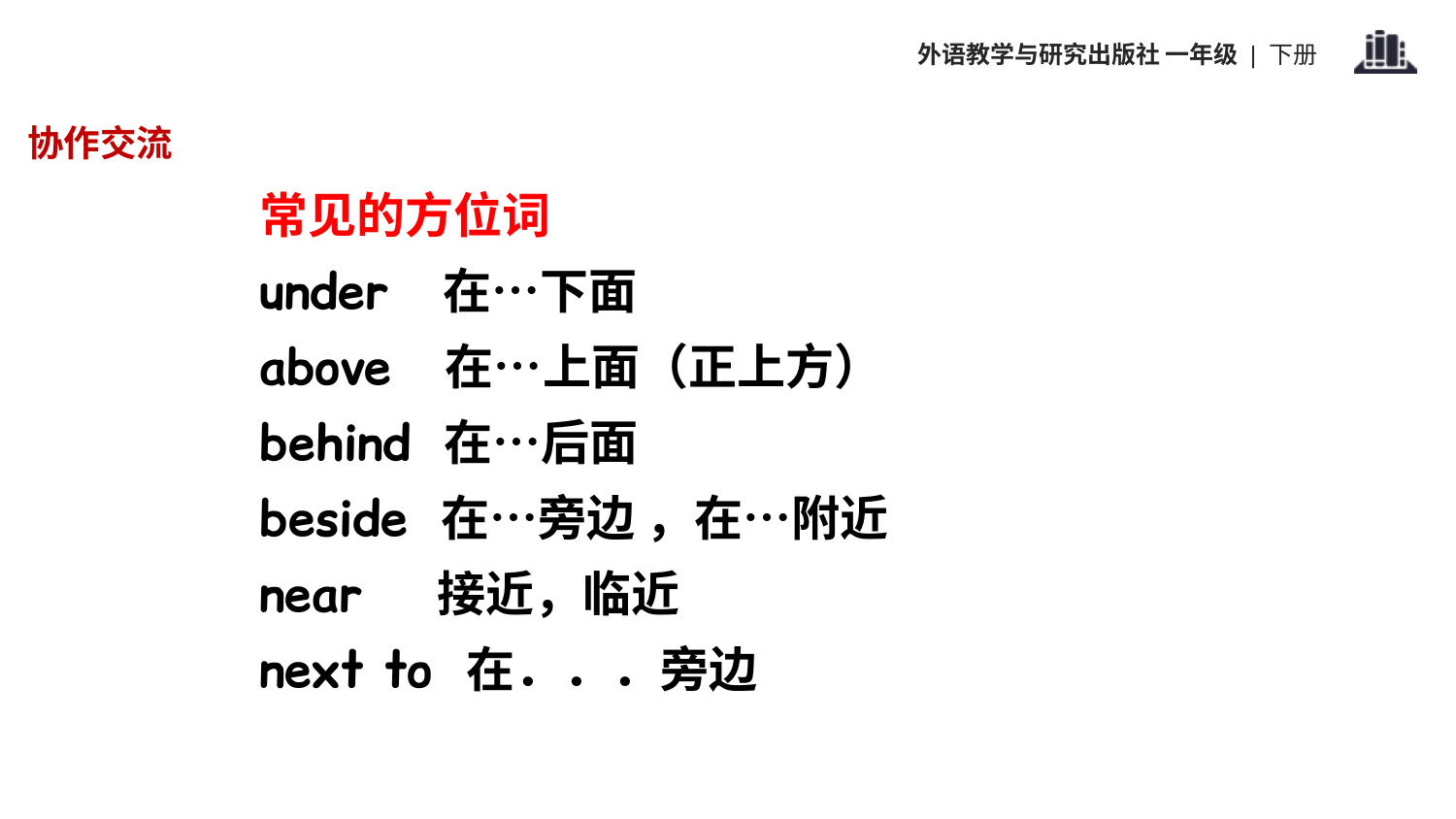

协作交流
常见的方位词
under  在…下面
above  在…上面（正上方）
behind 在…后面
beside 在…旁边 ，在…附近
near   接近，临近
next to 在．．．旁边